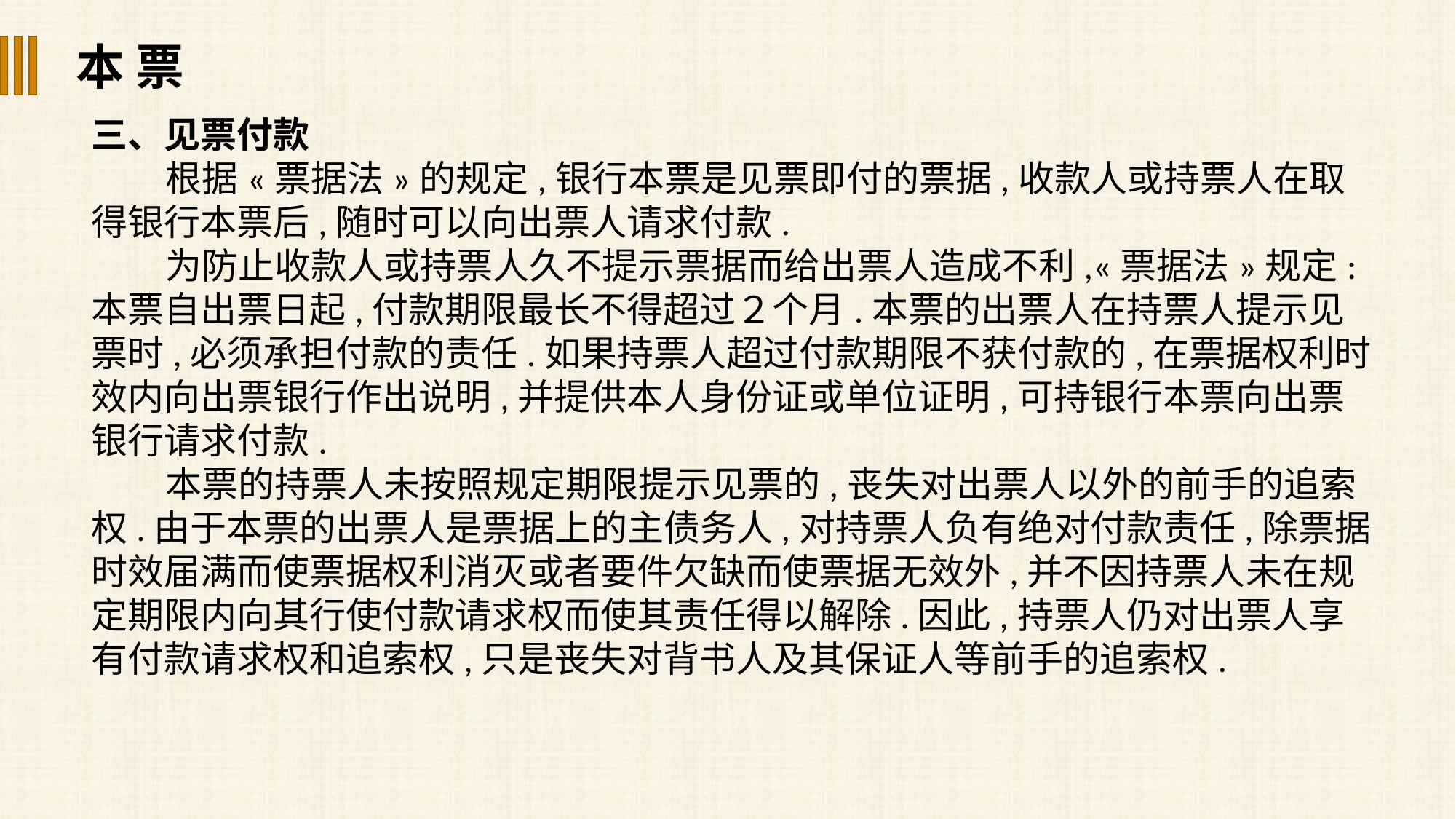

本 票

三、见票付款
根据«票据法»的规定,银行本票是见票即付的票据,收款人或持票人在取得银行本票后,随时可以向出票人请求付款.
为防止收款人或持票人久不提示票据而给出票人造成不利,«票据法»规定:本票自出票日起,付款期限最长不得超过２个月.本票的出票人在持票人提示见票时,必须承担付款的责任.如果持票人超过付款期限不获付款的,在票据权利时效内向出票银行作出说明,并提供本人身份证或单位证明,可持银行本票向出票银行请求付款.
本票的持票人未按照规定期限提示见票的,丧失对出票人以外的前手的追索权.由于本票的出票人是票据上的主债务人,对持票人负有绝对付款责任,除票据时效届满而使票据权利消灭或者要件欠缺而使票据无效外,并不因持票人未在规定期限内向其行使付款请求权而使其责任得以解除.因此,持票人仍对出票人享有付款请求权和追索权,只是丧失对背书人及其保证人等前手的追索权.